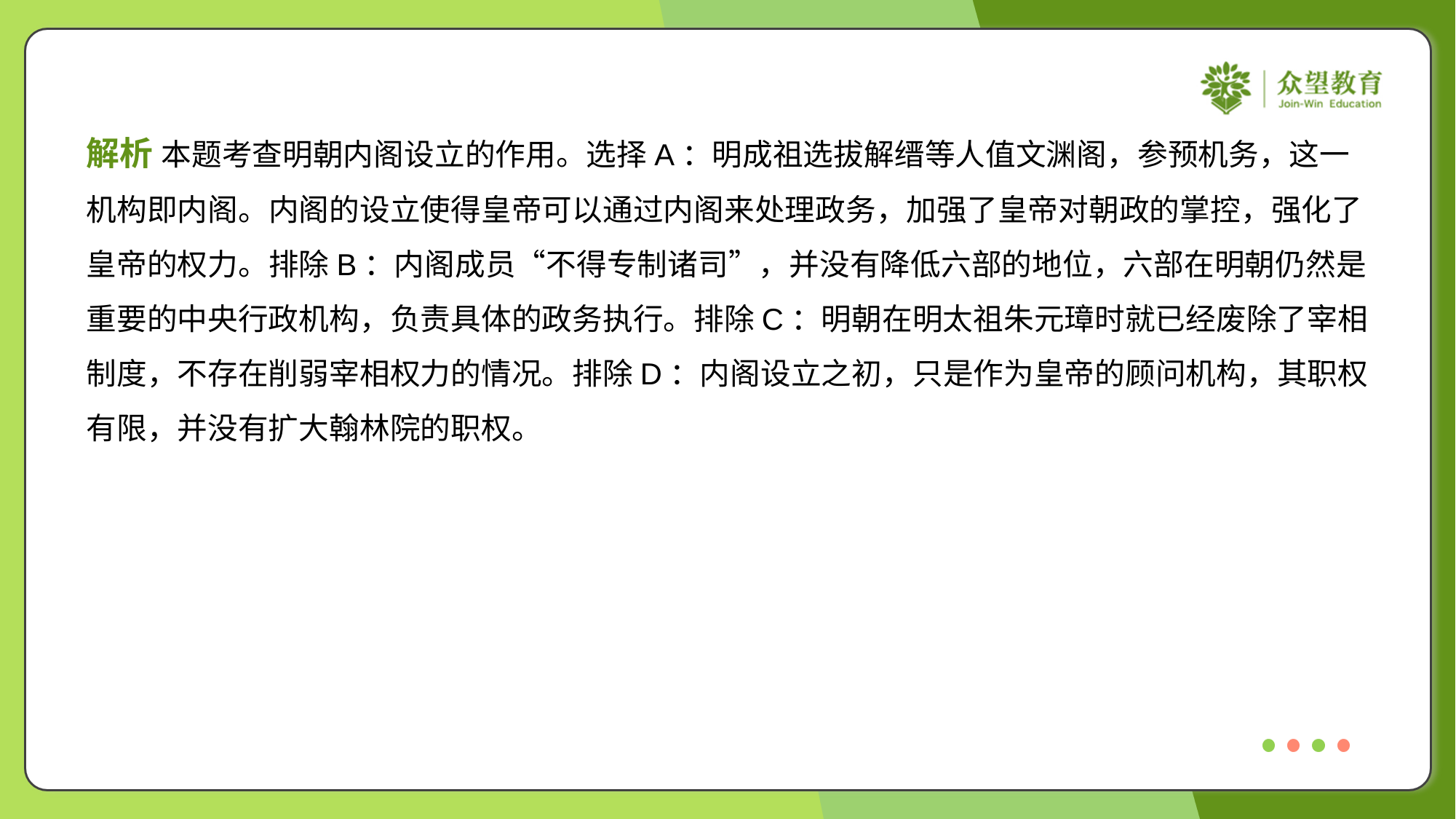

解析 本题考查明朝内阁设立的作用。选择A：明成祖选拔解缙等人值文渊阁，参预机务，这一
机构即内阁。内阁的设立使得皇帝可以通过内阁来处理政务，加强了皇帝对朝政的掌控，强化了
皇帝的权力。排除B：内阁成员“不得专制诸司”，并没有降低六部的地位，六部在明朝仍然是
重要的中央行政机构，负责具体的政务执行。排除C：明朝在明太祖朱元璋时就已经废除了宰相
制度，不存在削弱宰相权力的情况。排除D：内阁设立之初，只是作为皇帝的顾问机构，其职权
有限，并没有扩大翰林院的职权。